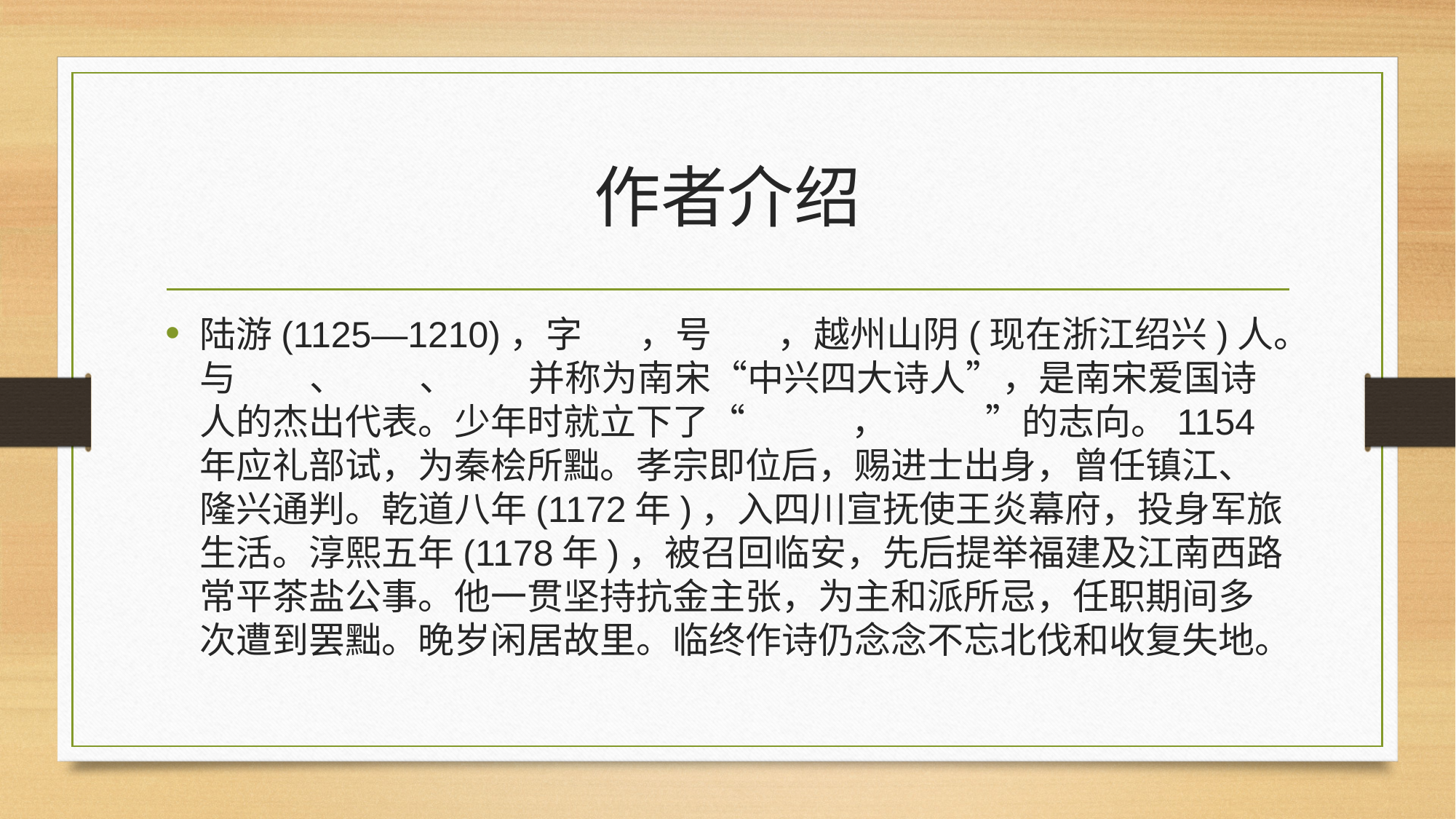

# 作者介绍
陆游(1125—1210)，字       ，号        ，越州山阴(现在浙江绍兴)人。与         、         、         并称为南宋“中兴四大诗人”，是南宋爱国诗人的杰出代表。少年时就立下了“             ，            ”的志向。1154年应礼部试，为秦桧所黜。孝宗即位后，赐进士出身，曾任镇江、隆兴通判。乾道八年(1172年)，入四川宣抚使王炎幕府，投身军旅生活。淳熙五年(1178年)，被召回临安，先后提举福建及江南西路常平茶盐公事。他一贯坚持抗金主张，为主和派所忌，任职期间多次遭到罢黜。晚岁闲居故里。临终作诗仍念念不忘北伐和收复失地。